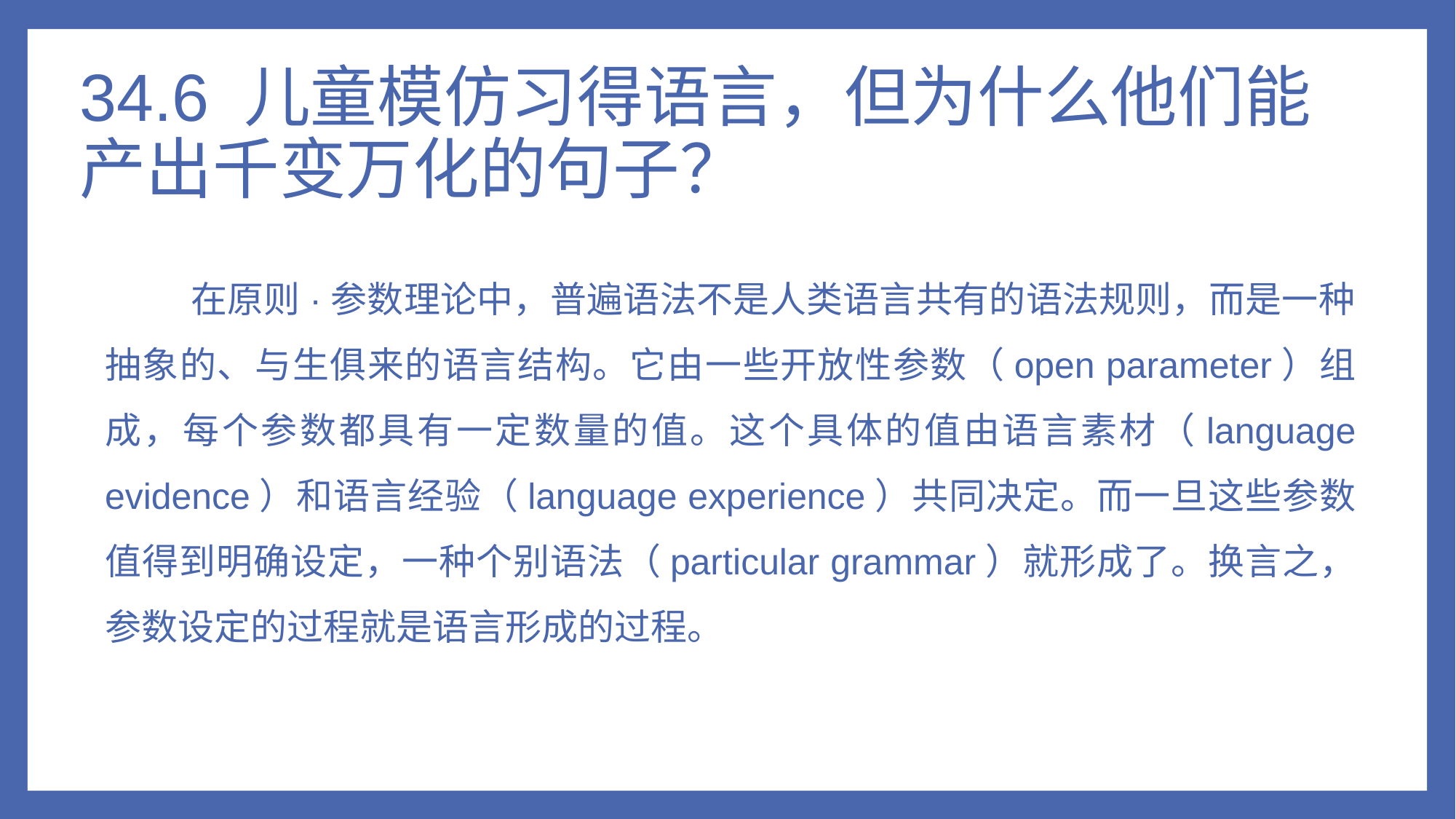

# 34.6 儿童模仿习得语言，但为什么他们能产出千变万化的句子？
在原则·参数理论中，普遍语法不是人类语言共有的语法规则，而是一种抽象的、与生俱来的语言结构。它由一些开放性参数（open parameter）组成，每个参数都具有一定数量的值。这个具体的值由语言素材（language evidence）和语言经验（language experience）共同决定。而一旦这些参数值得到明确设定，一种个别语法（particular grammar）就形成了。换言之，参数设定的过程就是语言形成的过程。